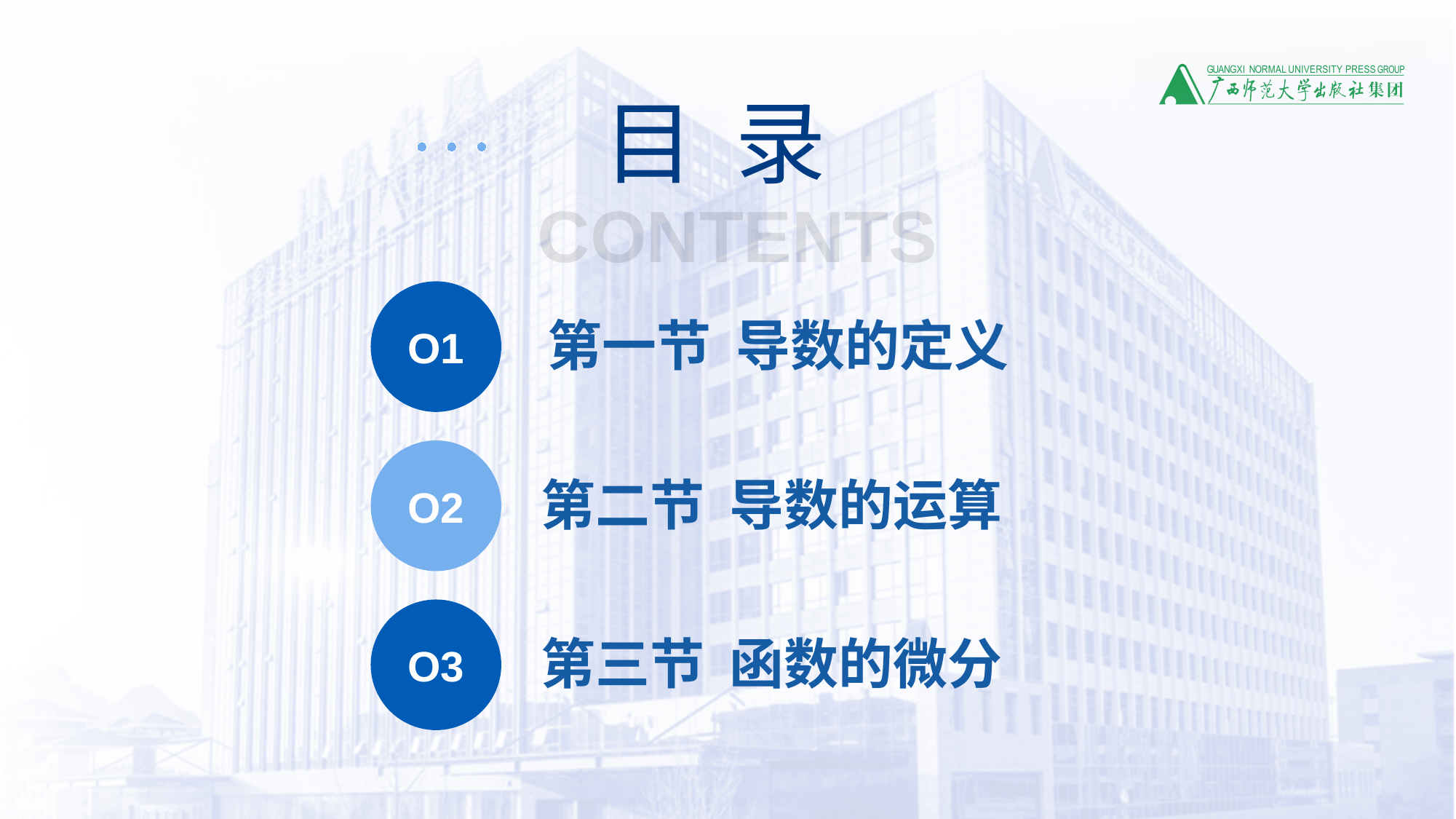

目  录

CONTENTS
O1
第一节  导数的定义
O2
第二节  导数的运算
O3
第三节  函数的微分